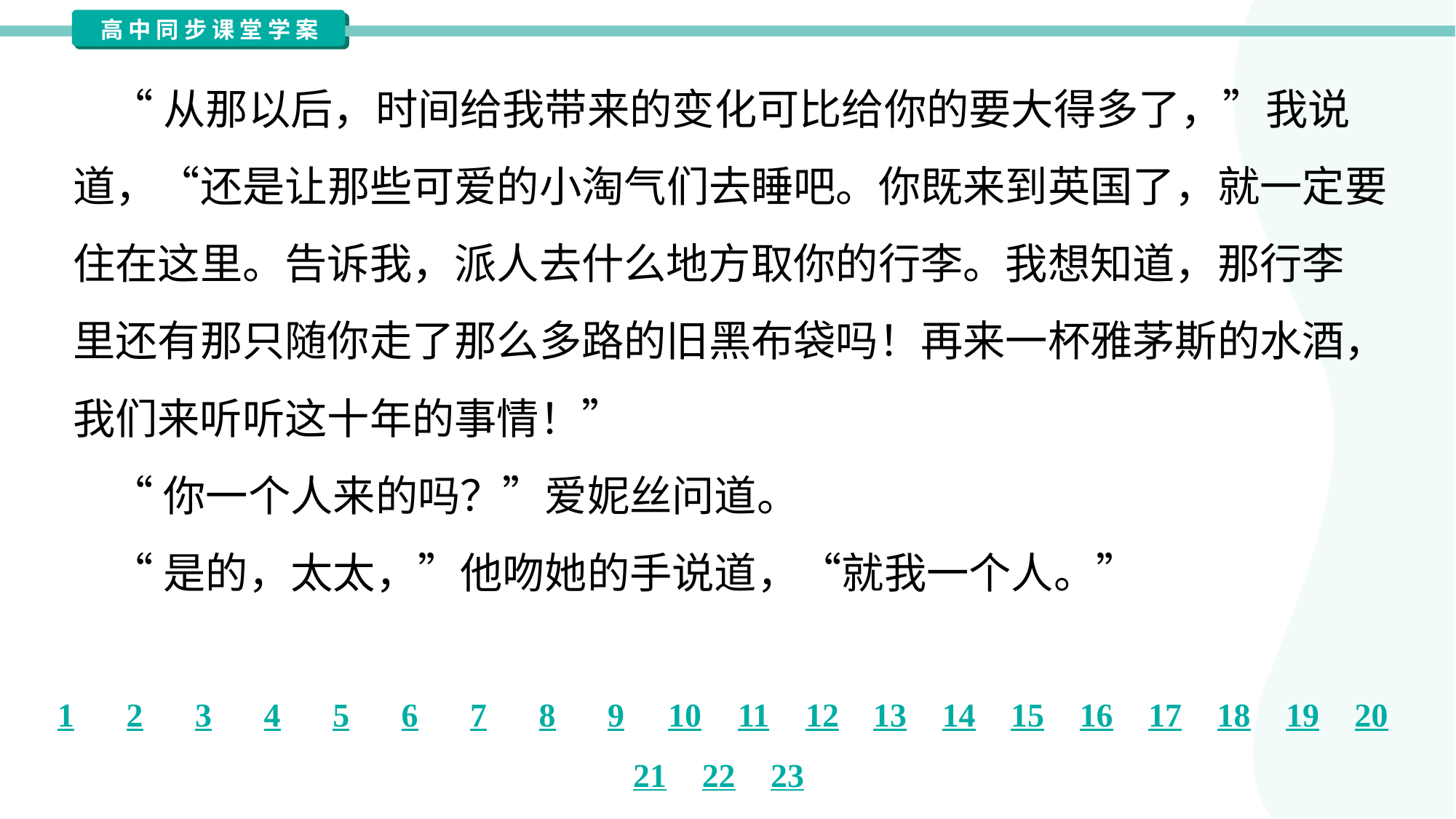

“从那以后，时间给我带来的变化可比给你的要大得多了，”我说
道，“还是让那些可爱的小淘气们去睡吧。你既来到英国了，就一定要
住在这里。告诉我，派人去什么地方取你的行李。我想知道，那行李
里还有那只随你走了那么多路的旧黑布袋吗！再来一杯雅茅斯的水酒，
我们来听听这十年的事情！”
    “你一个人来的吗？”爱妮丝问道。
    “是的，太太，”他吻她的手说道，“就我一个人。”